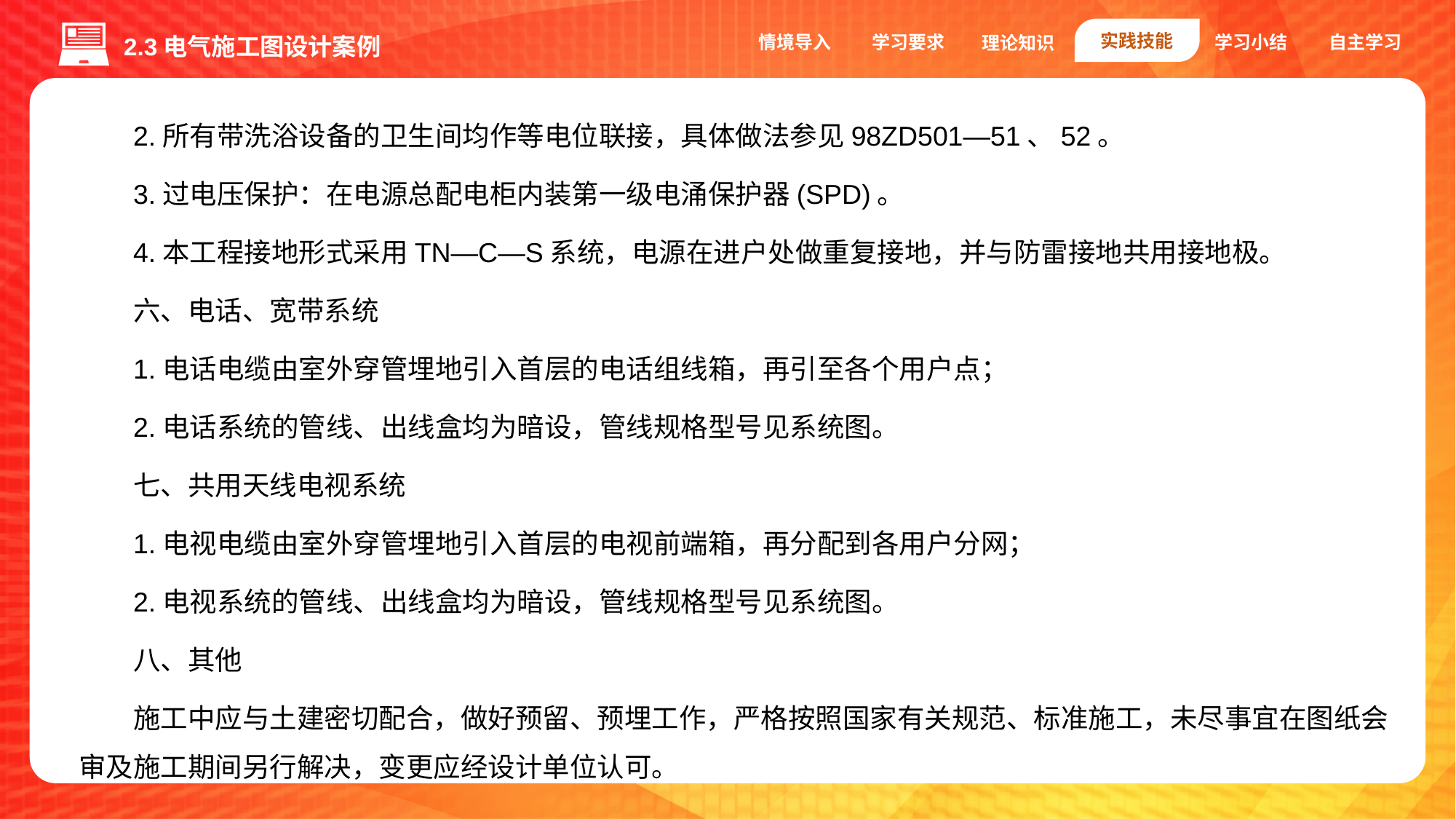

实践技能
情境导入
学习要求
学习小结
自主学习
理论知识

2.3电气施工图设计案例
2.所有带洗浴设备的卫生间均作等电位联接，具体做法参见98ZD501—51、52。
3.过电压保护：在电源总配电柜内装第一级电涌保护器(SPD)。
4.本工程接地形式采用TN—C—S系统，电源在进户处做重复接地，并与防雷接地共用接地极。
六、电话、宽带系统
1.电话电缆由室外穿管埋地引入首层的电话组线箱，再引至各个用户点；
2.电话系统的管线、出线盒均为暗设，管线规格型号见系统图。
七、共用天线电视系统
1.电视电缆由室外穿管埋地引入首层的电视前端箱，再分配到各用户分网；
2.电视系统的管线、出线盒均为暗设，管线规格型号见系统图。
八、其他
施工中应与土建密切配合，做好预留、预埋工作，严格按照国家有关规范、标准施工，未尽事宜在图纸会审及施工期间另行解决，变更应经设计单位认可。